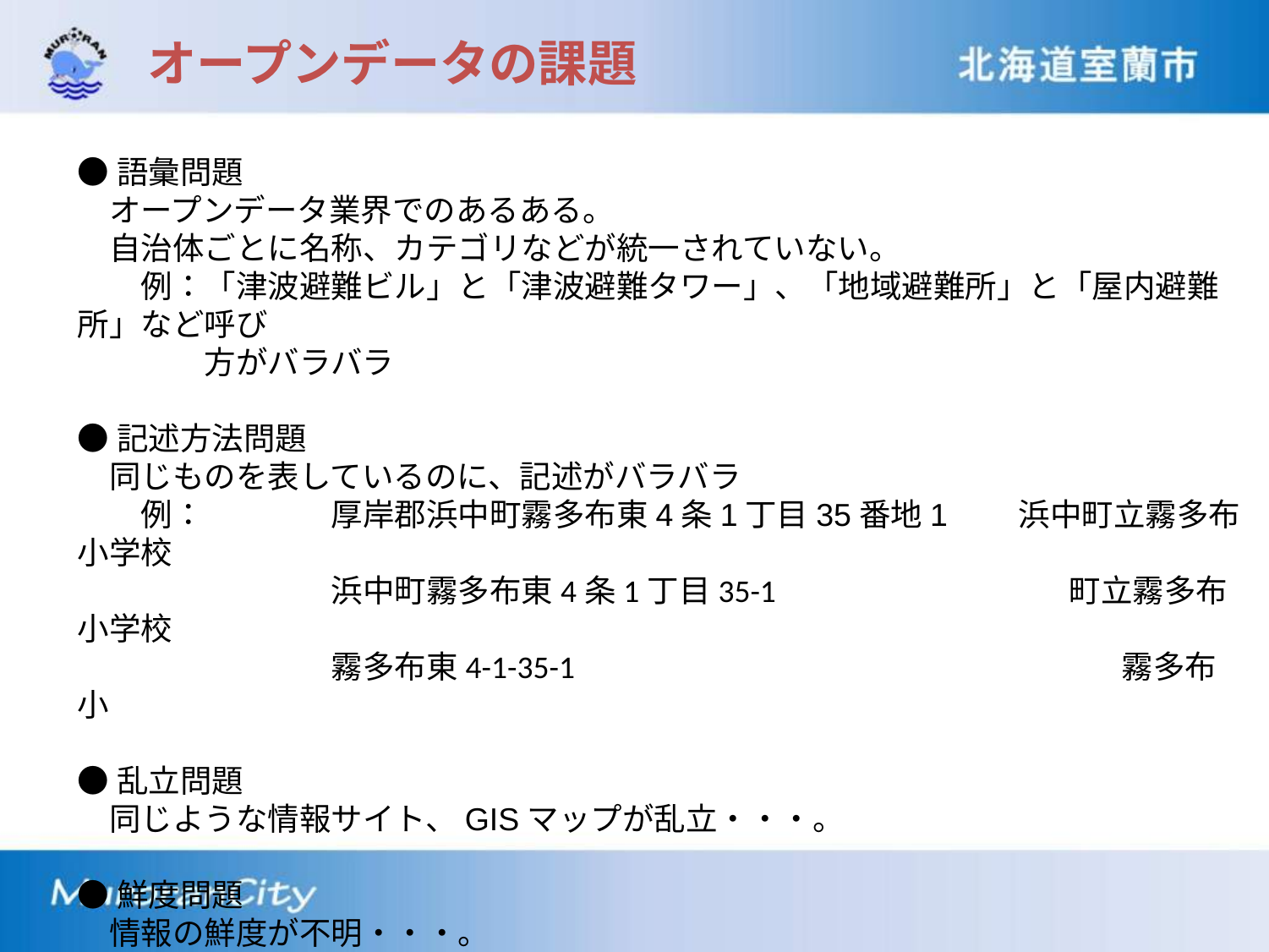

オープンデータの課題
●語彙問題
　オープンデータ業界でのあるある。
　自治体ごとに名称、カテゴリなどが統一されていない。
　　例：「津波避難ビル」と「津波避難タワー」、「地域避難所」と「屋内避難所」など呼び
　　　　方がバラバラ

●記述方法問題
　同じものを表しているのに、記述がバラバラ
　　例：	厚岸郡浜中町霧多布東4条1丁目35番地1　　浜中町立霧多布小学校
　　　　	浜中町霧多布東4条1丁目35-1　　　　　　　　　町立霧多布小学校
　　　　	霧多布東4-1-35-1　　　　　　　　　　　　　　　　　霧多布小

●乱立問題
　同じような情報サイト、GISマップが乱立・・・。

●鮮度問題
　情報の鮮度が不明・・・。